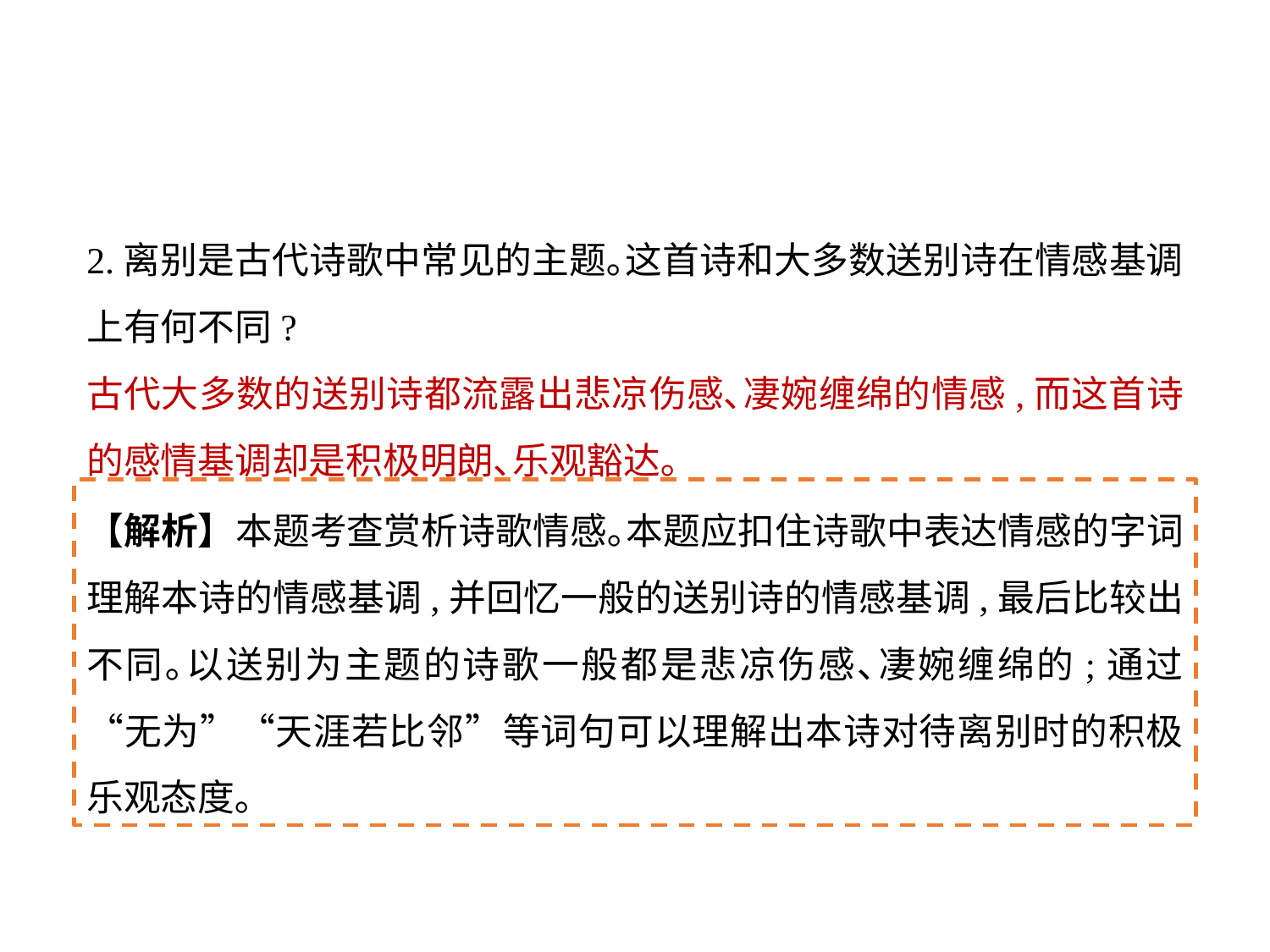

2.离别是古代诗歌中常见的主题｡这首诗和大多数送别诗在情感基调上有何不同?
古代大多数的送别诗都流露出悲凉伤感､凄婉缠绵的情感,而这首诗的感情基调却是积极明朗､乐观豁达｡
【解析】本题考查赏析诗歌情感｡本题应扣住诗歌中表达情感的字词理解本诗的情感基调,并回忆一般的送别诗的情感基调,最后比较出不同｡以送别为主题的诗歌一般都是悲凉伤感､凄婉缠绵的;通过“无为”“天涯若比邻”等词句可以理解出本诗对待离别时的积极乐观态度｡